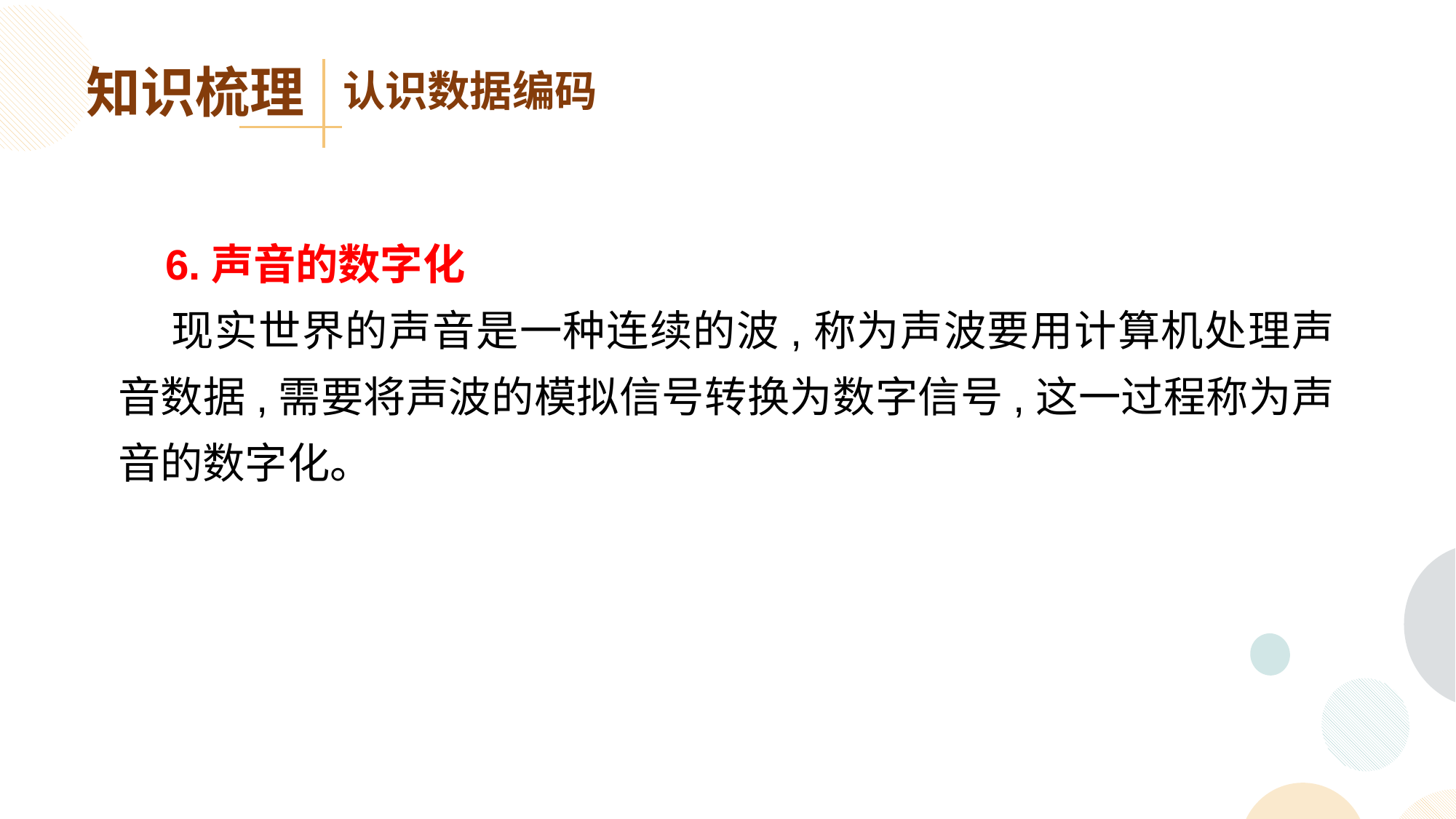

知识梳理
认识数据编码
    6.声音的数字化
    现实世界的声音是一种连续的波,称为声波要用计算机处理声音数据,需要将声波的模拟信号转换为数字信号,这一过程称为声音的数字化。